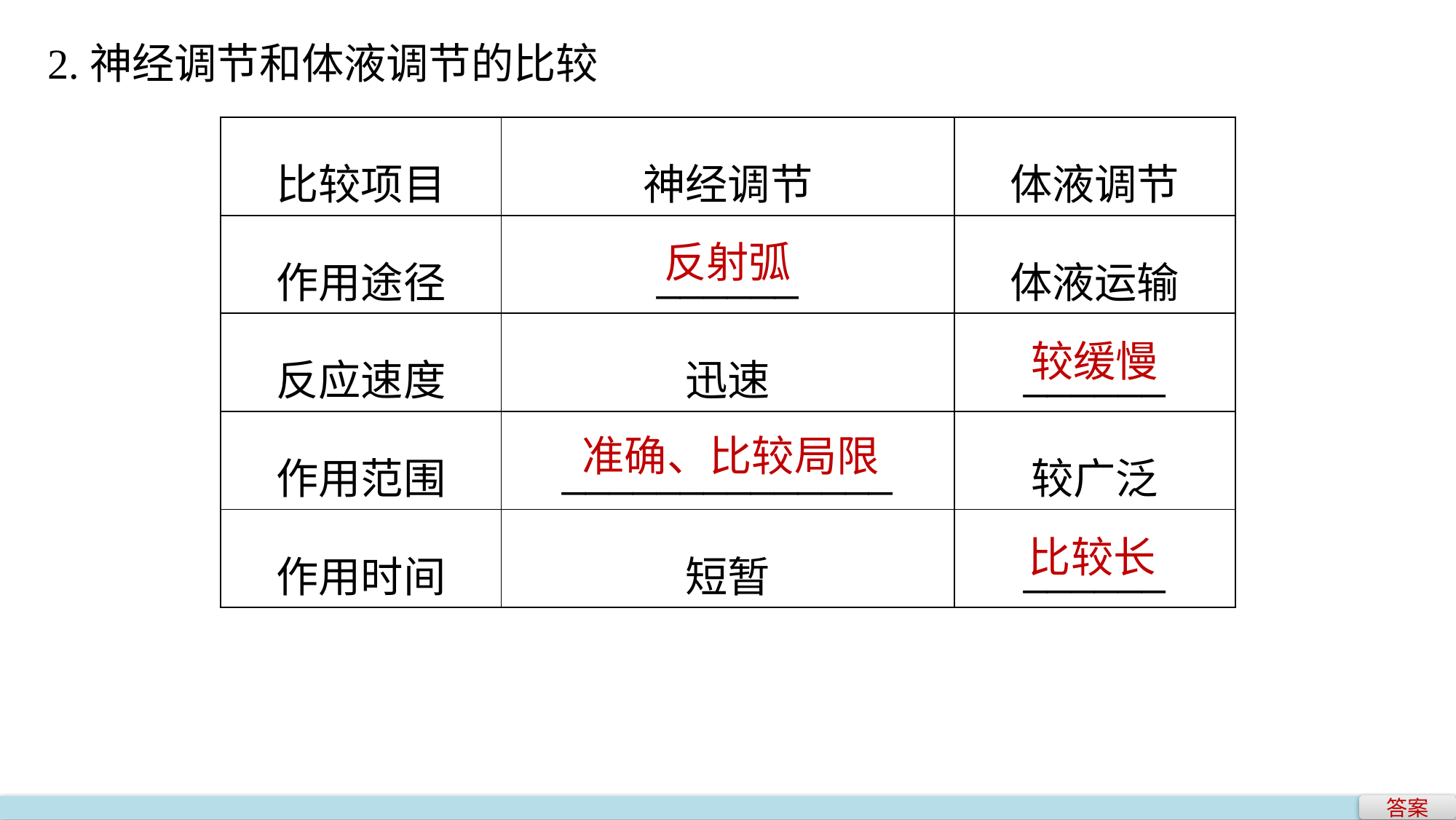

2.神经调节和体液调节的比较
| 比较项目 | 神经调节 | 体液调节 |
| --- | --- | --- |
| 作用途径 | \_\_\_\_\_\_ | 体液运输 |
| 反应速度 | 迅速 | \_\_\_\_\_\_ |
| 作用范围 | \_\_\_\_\_\_\_\_\_\_\_\_\_\_ | 较广泛 |
| 作用时间 | 短暂 | \_\_\_\_\_\_ |
反射弧
较缓慢
准确、比较局限
比较长
答案